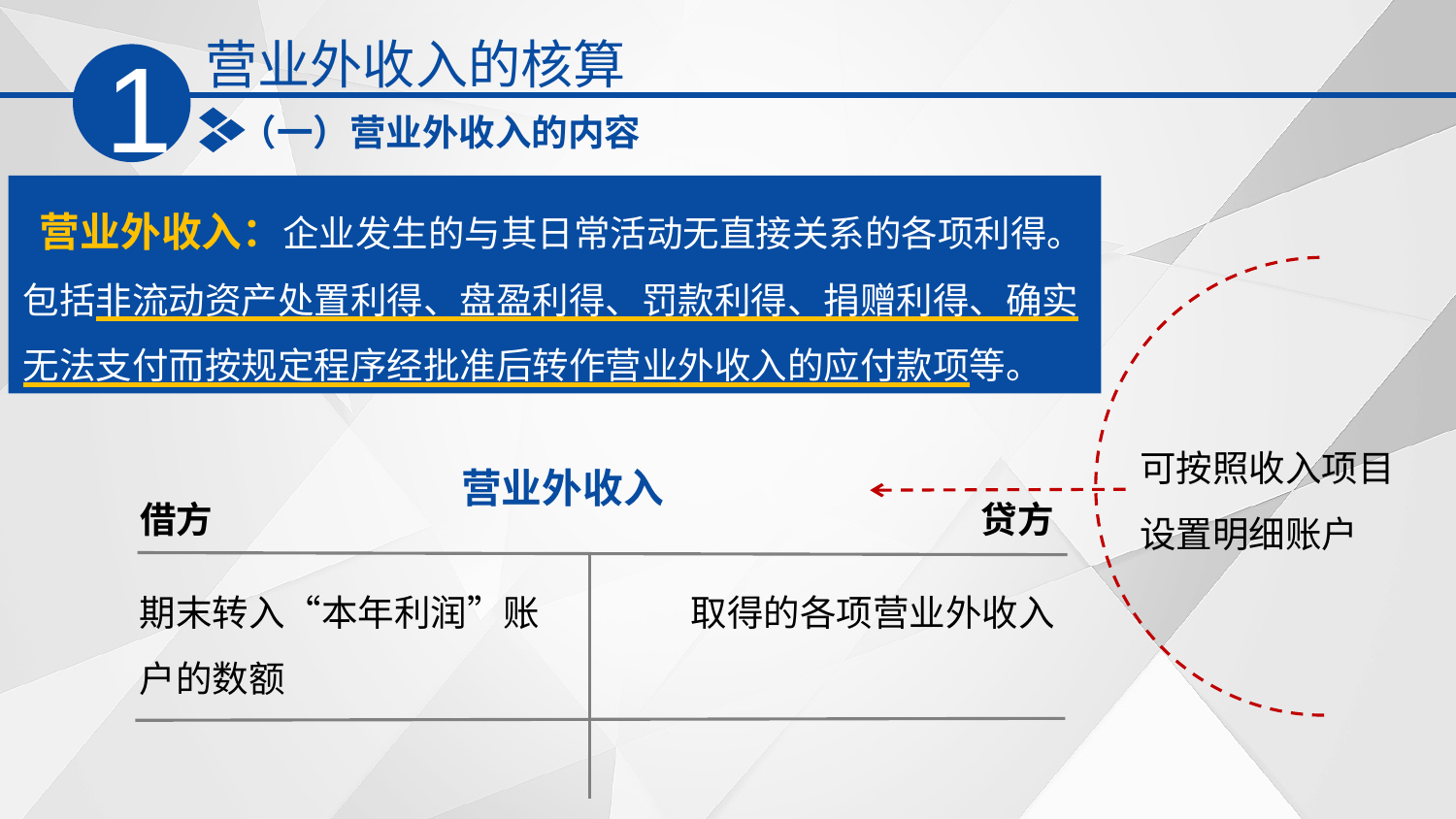

营业外收入的核算
1

（一）营业外收入的内容

 营业外收入：企业发生的与其日常活动无直接关系的各项利得。包括非流动资产处置利得、盘盈利得、罚款利得、捐赠利得、确实无法支付而按规定程序经批准后转作营业外收入的应付款项等。

可按照收入项目设置明细账户
营业外收入
借方
贷方
期末转入“本年利润”账户的数额
取得的各项营业外收入